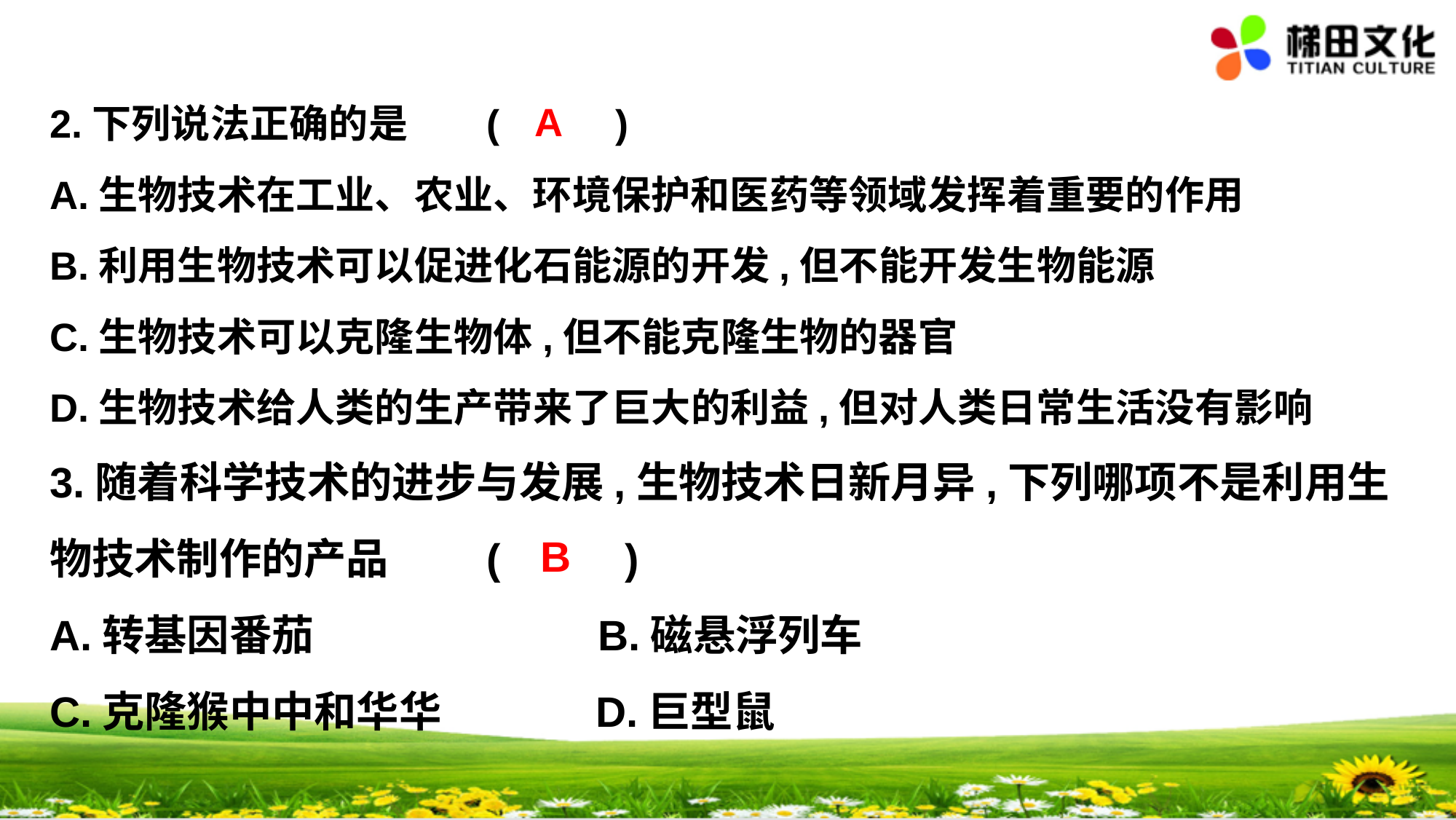

A
2.下列说法正确的是	(　  　)
A.生物技术在工业、农业、环境保护和医药等领域发挥着重要的作用
B.利用生物技术可以促进化石能源的开发,但不能开发生物能源
C.生物技术可以克隆生物体,但不能克隆生物的器官
D.生物技术给人类的生产带来了巨大的利益,但对人类日常生活没有影响
3.随着科学技术的进步与发展,生物技术日新月异,下列哪项不是利用生
物技术制作的产品	(　  　)
A.转基因番茄　　　　　  　B.磁悬浮列车
C.克隆猴中中和华华		D.巨型鼠
B